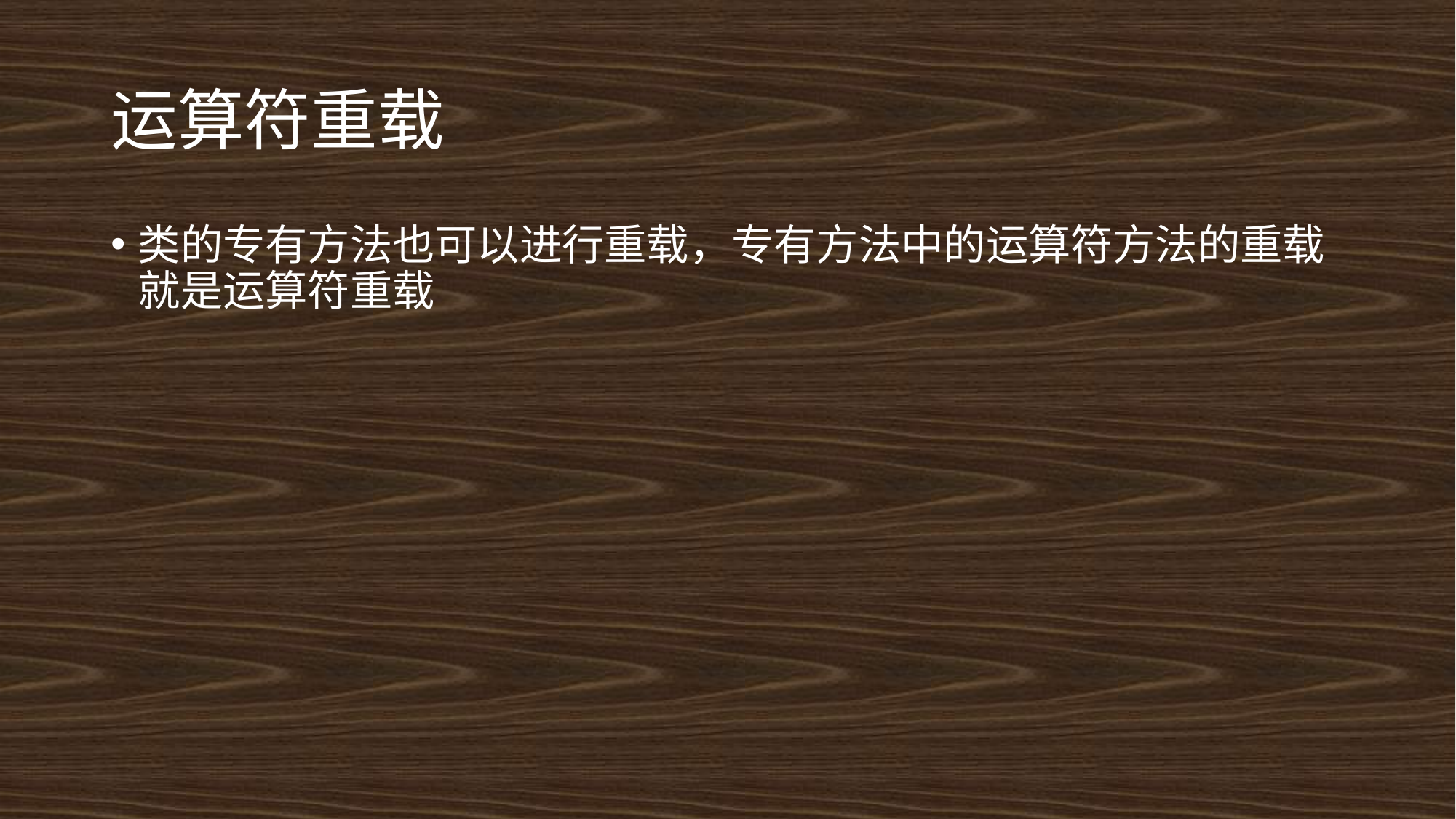

# 运算符重载
类的专有方法也可以进行重载，专有方法中的运算符方法的重载就是运算符重载